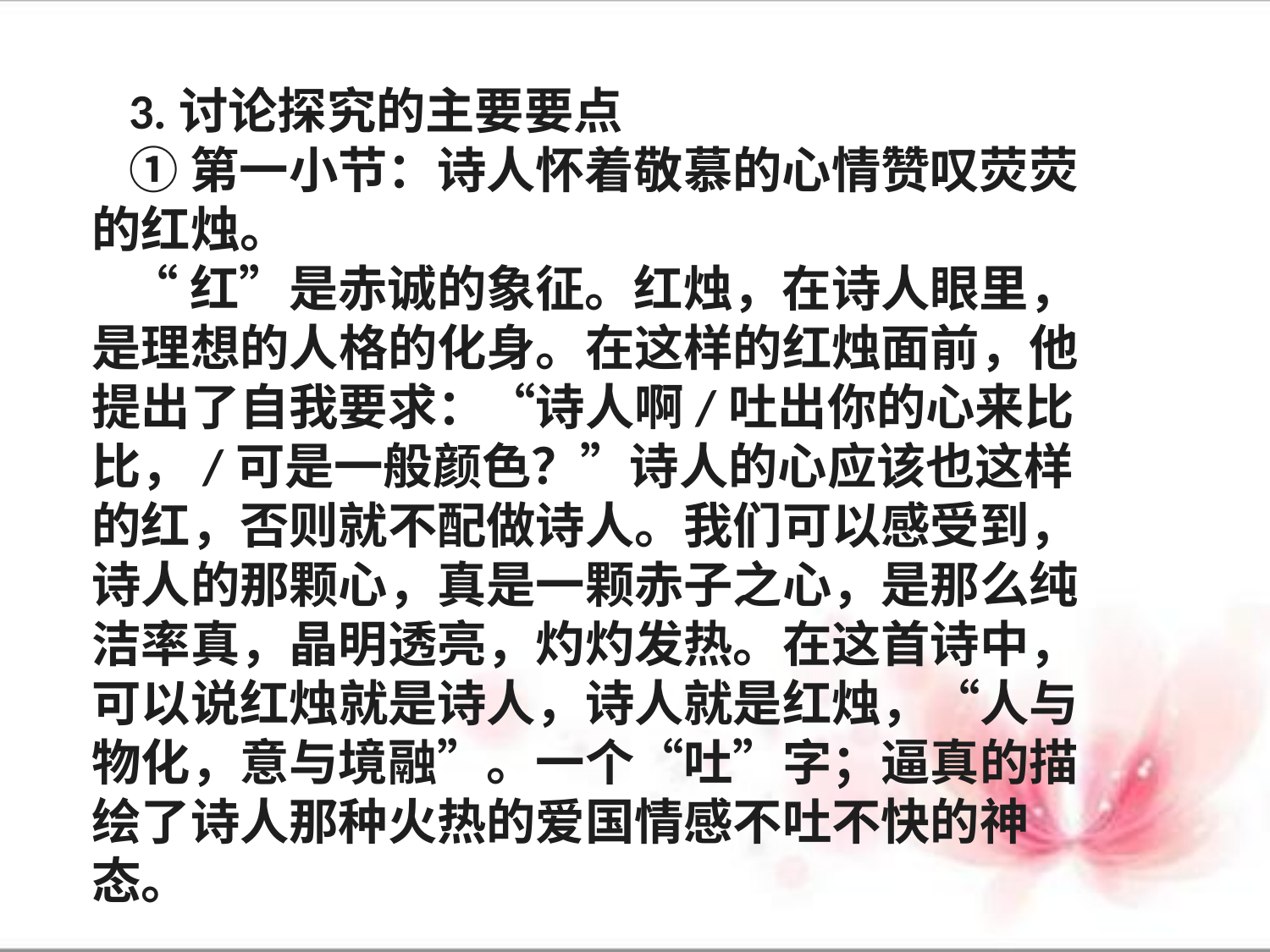

3.讨论探究的主要要点
①第一小节：诗人怀着敬慕的心情赞叹荧荧的红烛。
“红”是赤诚的象征。红烛，在诗人眼里，是理想的人格的化身。在这样的红烛面前，他提出了自我要求：“诗人啊/吐出你的心来比比，/可是一般颜色？”诗人的心应该也这样的红，否则就不配做诗人。我们可以感受到，诗人的那颗心，真是一颗赤子之心，是那么纯洁率真，晶明透亮，灼灼发热。在这首诗中，可以说红烛就是诗人，诗人就是红烛，“人与物化，意与境融”。一个“吐”字；逼真的描绘了诗人那种火热的爱国情感不吐不快的神态。